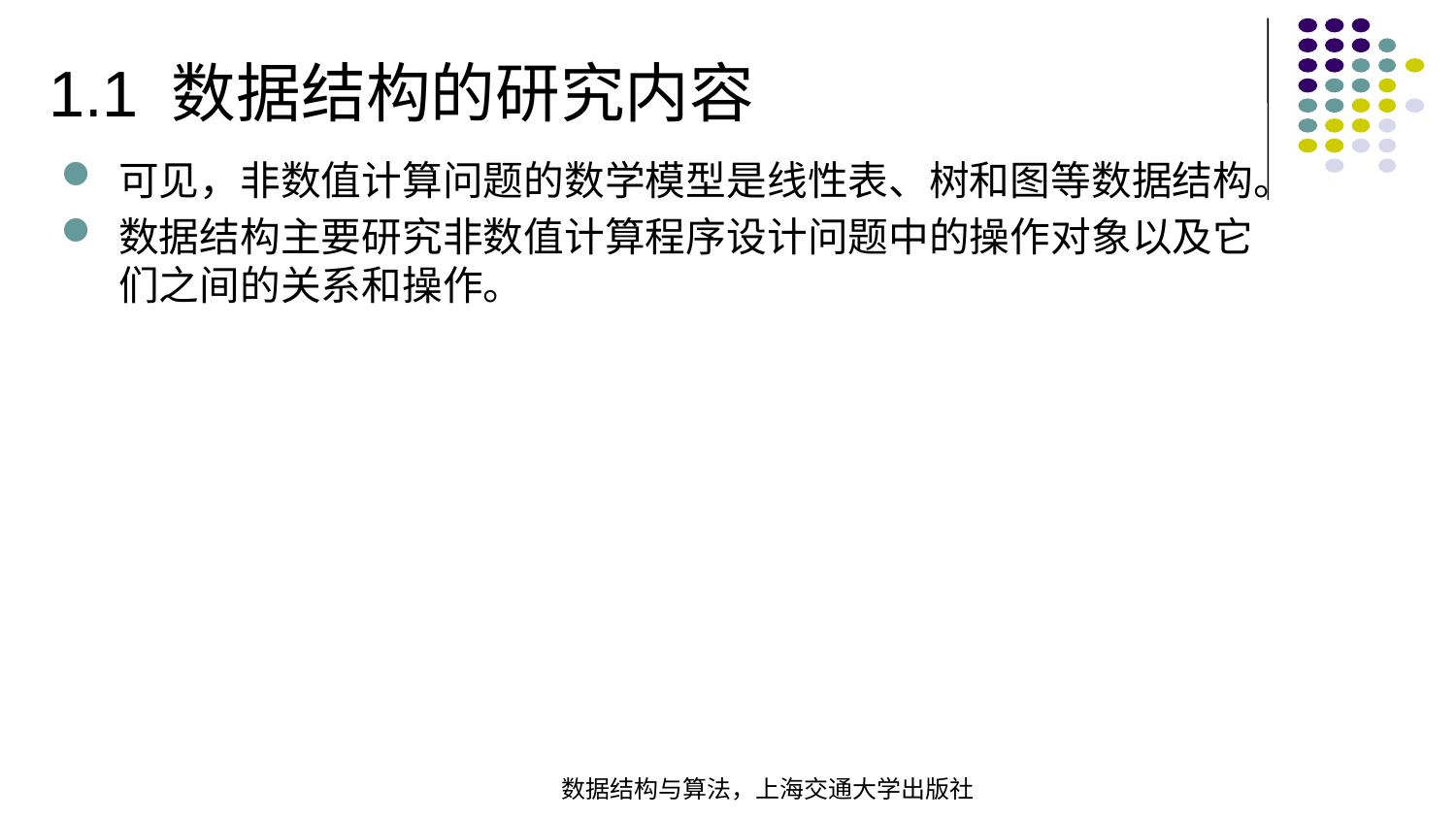

1.1 数据结构的研究内容
可见，非数值计算问题的数学模型是线性表、树和图等数据结构。
数据结构主要研究非数值计算程序设计问题中的操作对象以及它们之间的关系和操作。